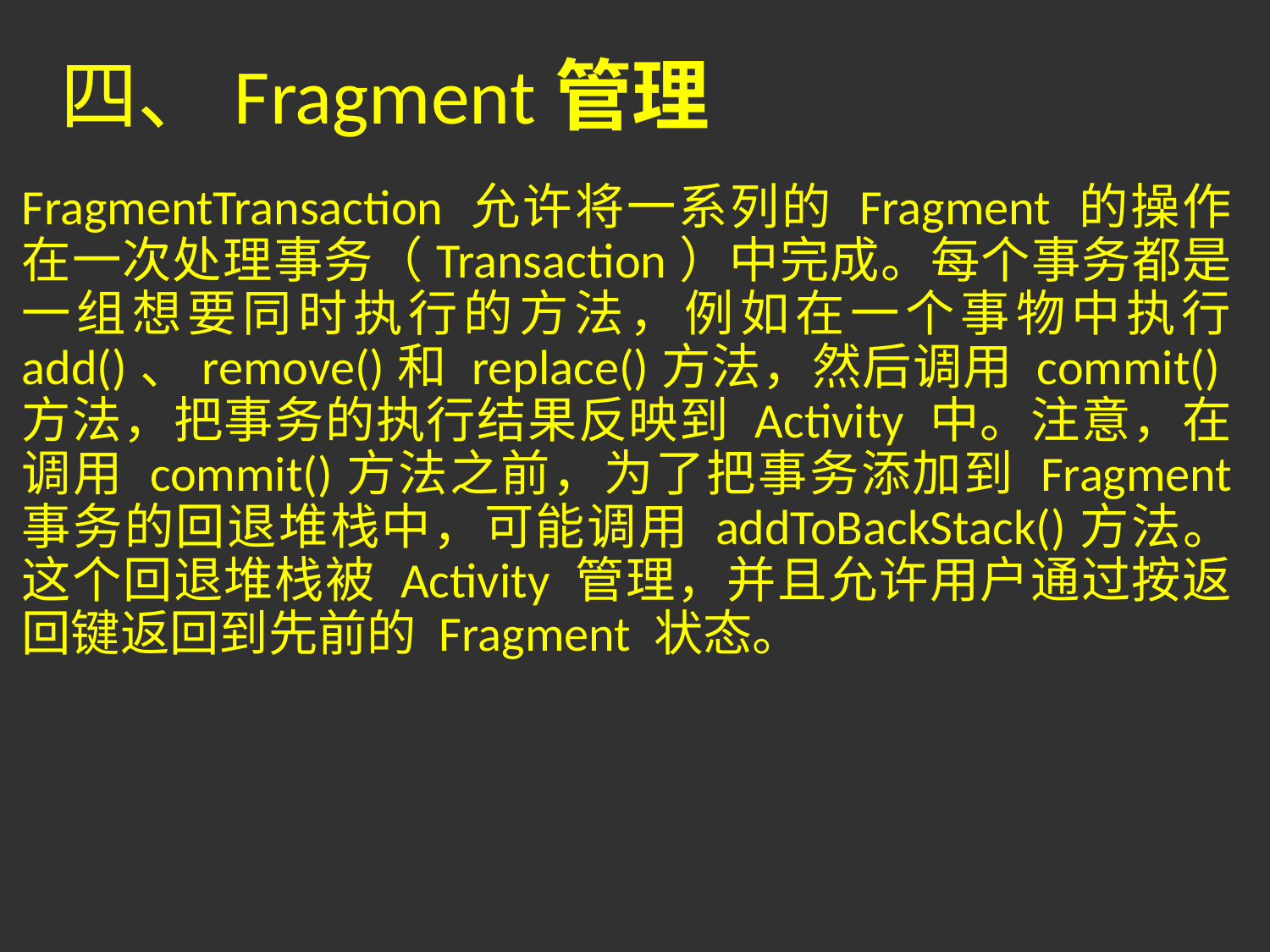

# 四、Fragment管理
FragmentTransaction 允许将一系列的 Fragment 的操作在一次处理事务（Transaction）中完成。每个事务都是一组想要同时执行的方法，例如在一个事物中执行 add()、remove()和 replace()方法，然后调用 commit()方法，把事务的执行结果反映到 Activity 中。注意，在调用 commit()方法之前，为了把事务添加到 Fragment 事务的回退堆栈中，可能调用 addToBackStack()方法。这个回退堆栈被 Activity 管理，并且允许用户通过按返回键返回到先前的 Fragment 状态。